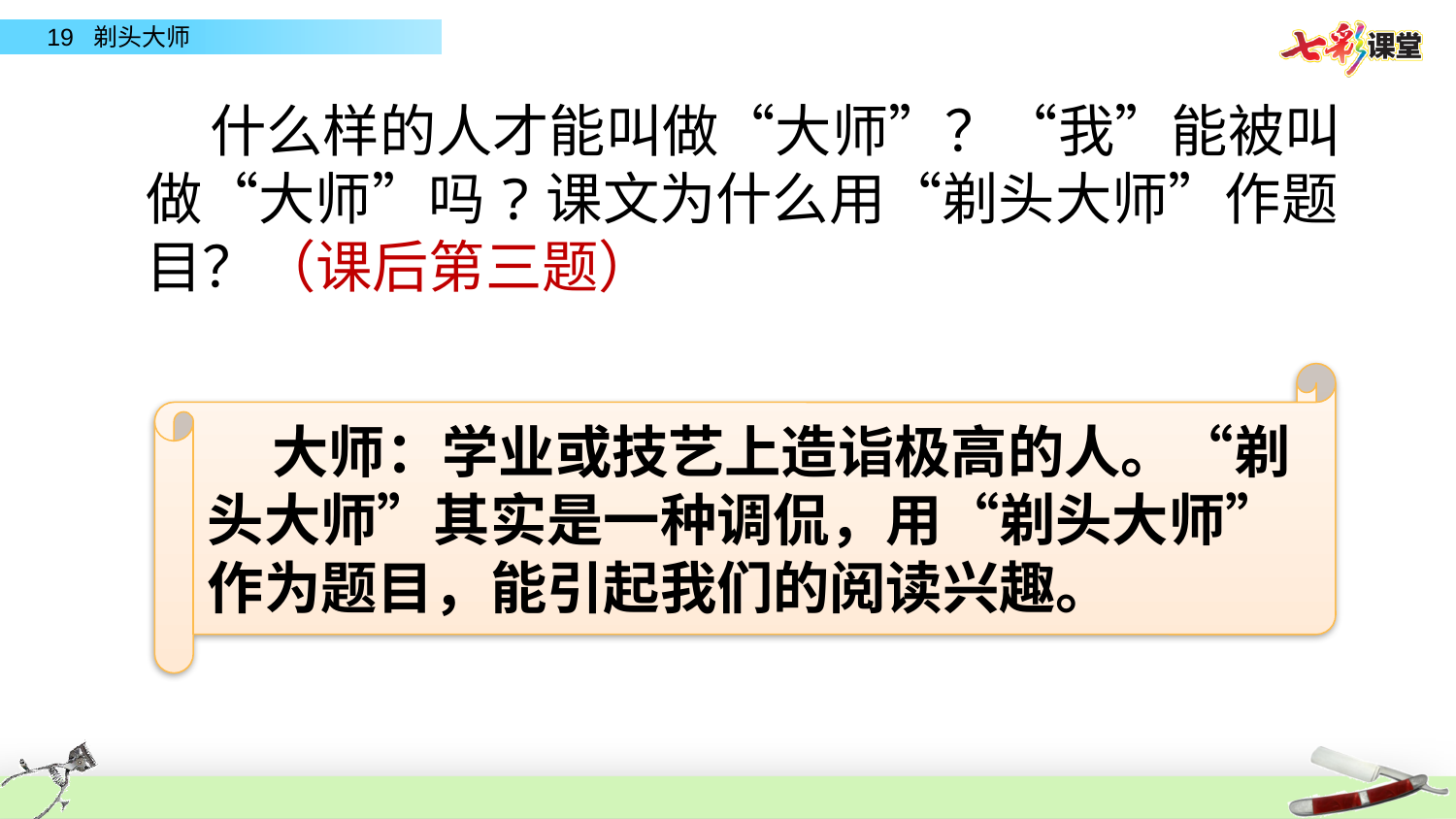

什么样的人才能叫做“大师”？“我”能被叫做“大师”吗?课文为什么用“剃头大师”作题目？（课后第三题）
    大师：学业或技艺上造诣极高的人。“剃头大师”其实是一种调侃，用“剃头大师”作为题目，能引起我们的阅读兴趣。